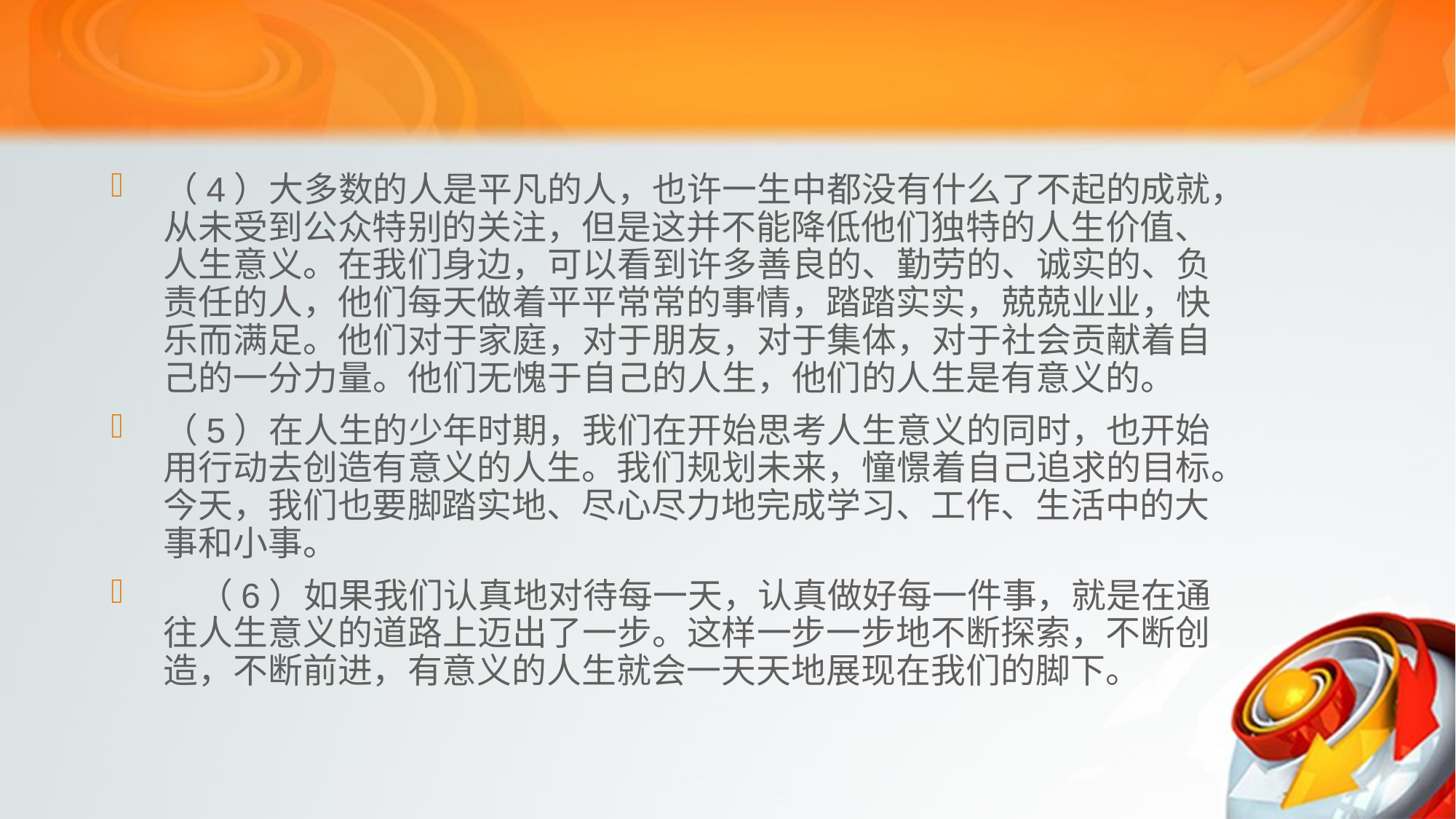

（4）大多数的人是平凡的人，也许一生中都没有什么了不起的成就，从未受到公众特别的关注，但是这并不能降低他们独特的人生价值、人生意义。在我们身边，可以看到许多善良的、勤劳的、诚实的、负责任的人，他们每天做着平平常常的事情，踏踏实实，兢兢业业，快乐而满足。他们对于家庭，对于朋友，对于集体，对于社会贡献着自己的一分力量。他们无愧于自己的人生，他们的人生是有意义的。
（5）在人生的少年时期，我们在开始思考人生意义的同时，也开始用行动去创造有意义的人生。我们规划未来，憧憬着自己追求的目标。今天，我们也要脚踏实地、尽心尽力地完成学习、工作、生活中的大事和小事。
　（6）如果我们认真地对待每一天，认真做好每一件事，就是在通往人生意义的道路上迈出了一步。这样一步一步地不断探索，不断创造，不断前进，有意义的人生就会一天天地展现在我们的脚下。